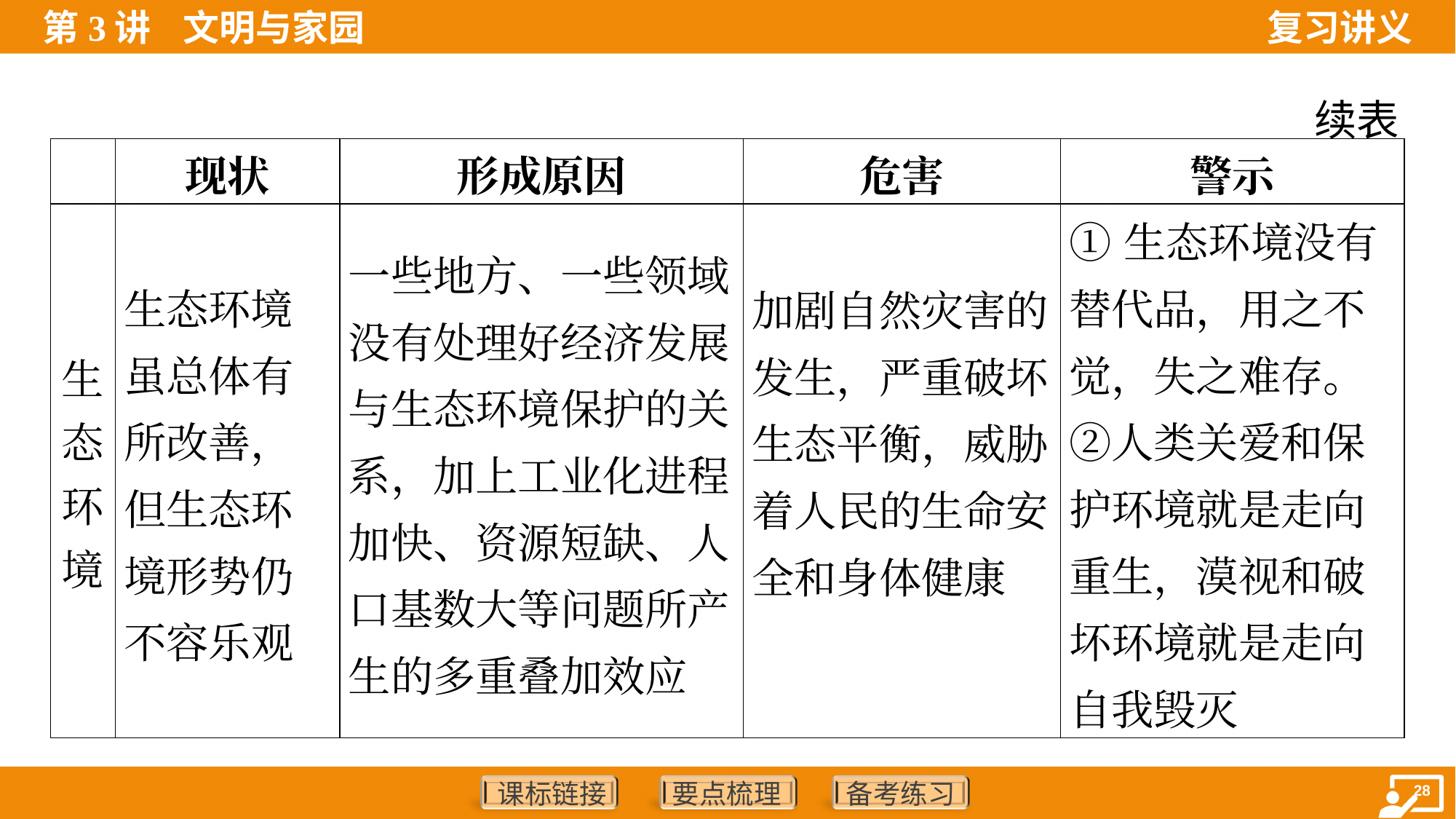

续表
|  | 现状 | 形成原因 | 危害 | 警示 |
| --- | --- | --- | --- | --- |
| 生态环境 | 生态环境虽总体有所改善，但生态环境形势仍不容乐观 | 一些地方、一些领域没有处理好经济发展与生态环境保护的关系，加上工业化进程加快、资源短缺、人口基数大等问题所产生的多重叠加效应 | 加剧自然灾害的发生，严重破坏生态平衡，威胁着人民的生命安全和身体健康 | ①生态环境没有替代品，用之不觉，失之难存。②人类关爱和保护环境就是走向重生，漠视和破坏环境就是走向自我毁灭 |